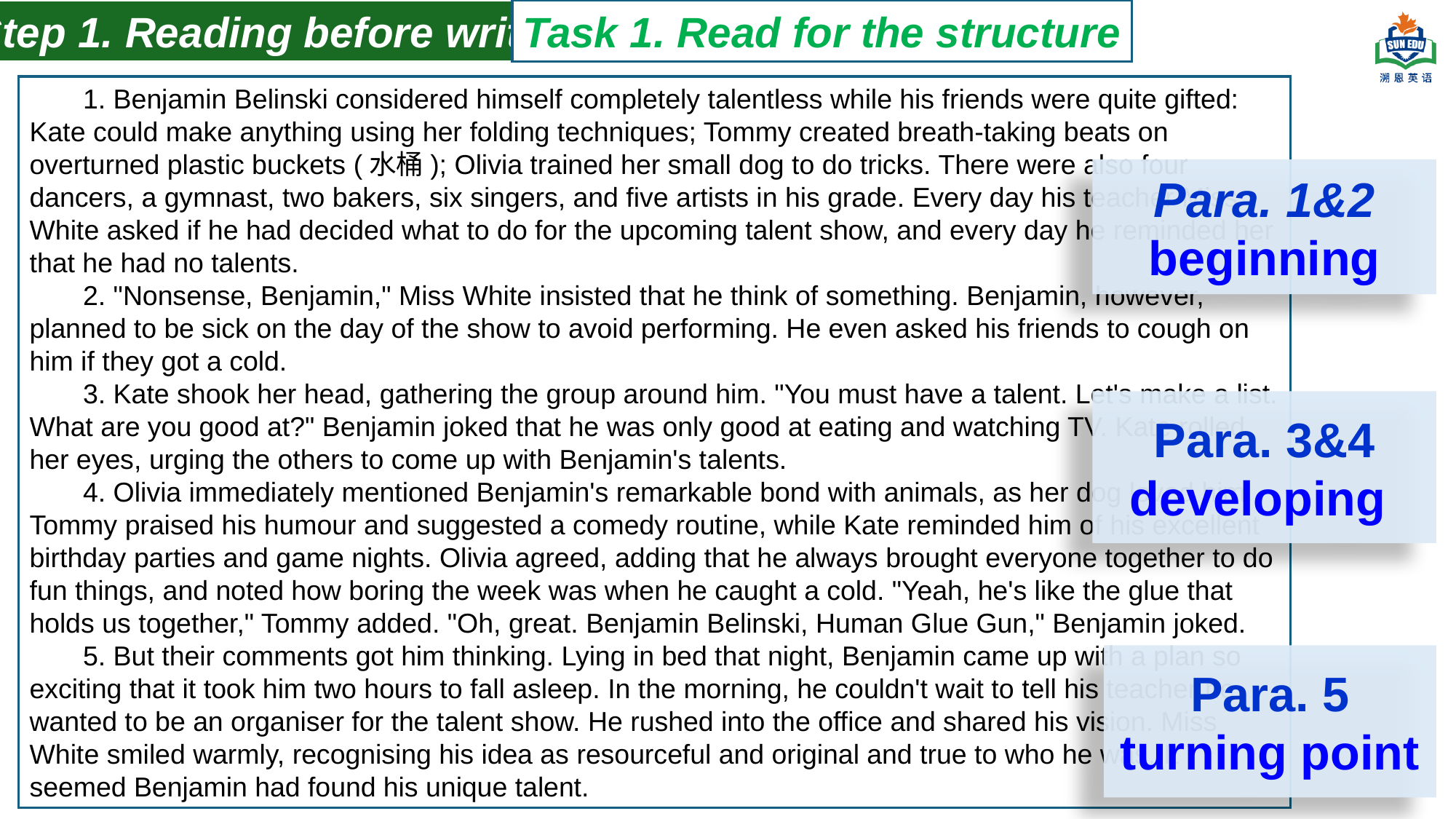

Step 1. Reading before writing
Task 1. Read for the structure
       1. Benjamin Belinski considered himself completely talentless while his friends were quite gifted: Kate could make anything using her folding techniques; Tommy created breath-taking beats on overturned plastic buckets (水桶); Olivia trained her small dog to do tricks. There were also four dancers, a gymnast, two bakers, six singers, and five artists in his grade. Every day his teacher Miss White asked if he had decided what to do for the upcoming talent show, and every day he reminded her that he had no talents.
       2. "Nonsense, Benjamin," Miss White insisted that he think of something. Benjamin, however, planned to be sick on the day of the show to avoid performing. He even asked his friends to cough on him if they got a cold.
       3. Kate shook her head, gathering the group around him. "You must have a talent. Let's make a list.
What are you good at?" Benjamin joked that he was only good at eating and watching TV. Kate rolled
her eyes, urging the others to come up with Benjamin's talents.
       4. Olivia immediately mentioned Benjamin's remarkable bond with animals, as her dog loved him. Tommy praised his humour and suggested a comedy routine, while Kate reminded him of his excellent birthday parties and game nights. Olivia agreed, adding that he always brought everyone together to do fun things, and noted how boring the week was when he caught a cold. "Yeah, he's like the glue that holds us together," Tommy added. "Oh, great. Benjamin Belinski, Human Glue Gun," Benjamin joked.
       5. But their comments got him thinking. Lying in bed that night, Benjamin came up with a plan so exciting that it took him two hours to fall asleep. In the morning, he couldn't wait to tell his teacher he wanted to be an organiser for the talent show. He rushed into the office and shared his vision. Miss White smiled warmly, recognising his idea as resourceful and original and true to who he was. It seemed Benjamin had found his unique talent.
Para. 1&2
 beginning
Para. 3&4
developing
Para. 5
turning point